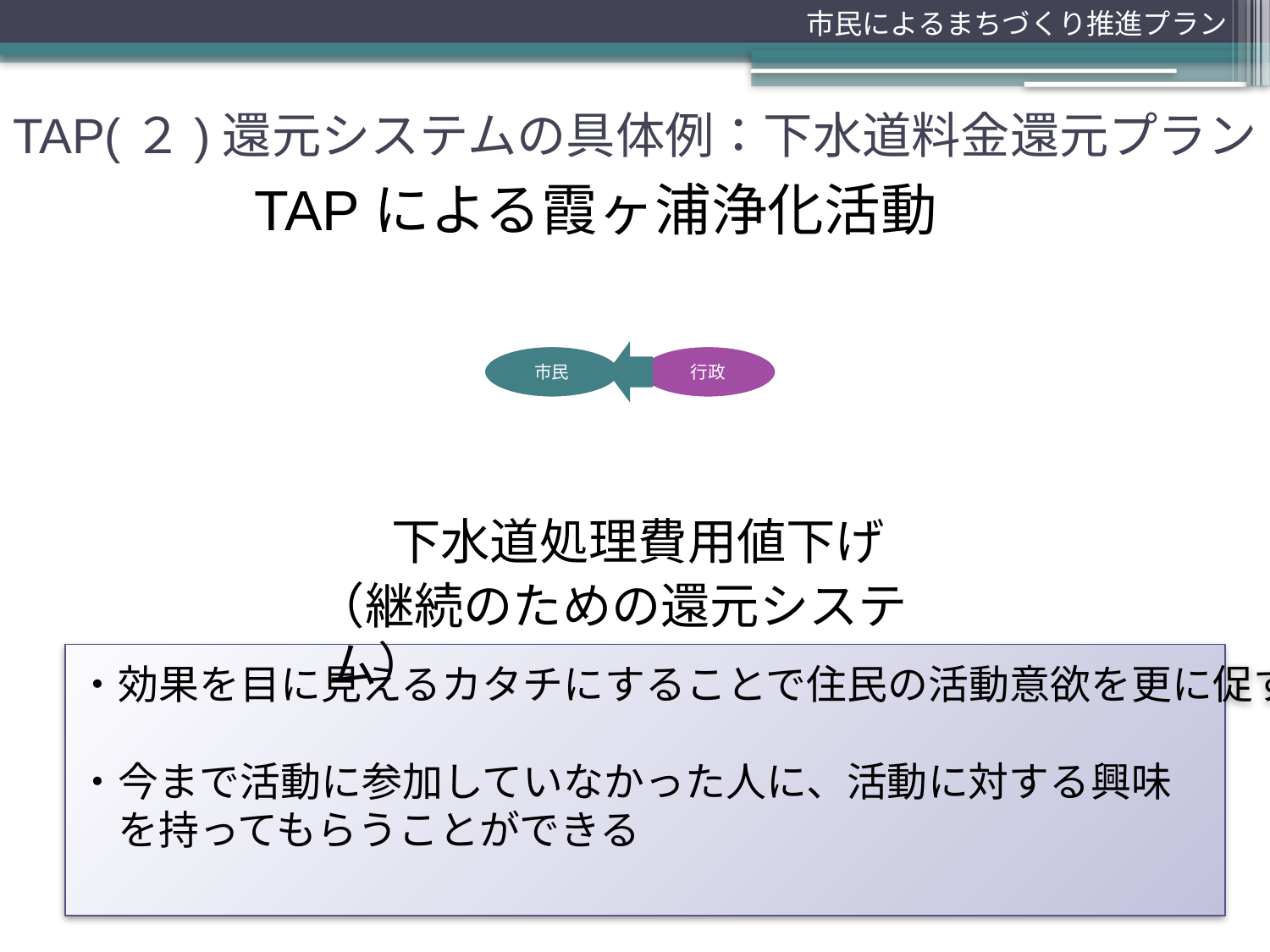

市民によるまちづくり推進プラン
TAP(２)還元システムの具体例：下水道料金還元プラン
TAPによる霞ヶ浦浄化活動
市民
行政

　　下水道処理費用値下げ
 （継続のための還元システム）

・効果を目に見えるカタチにすることで住民の活動意欲を更に促す

・今まで活動に参加していなかった人に、活動に対する興味
　を持ってもらうことができる